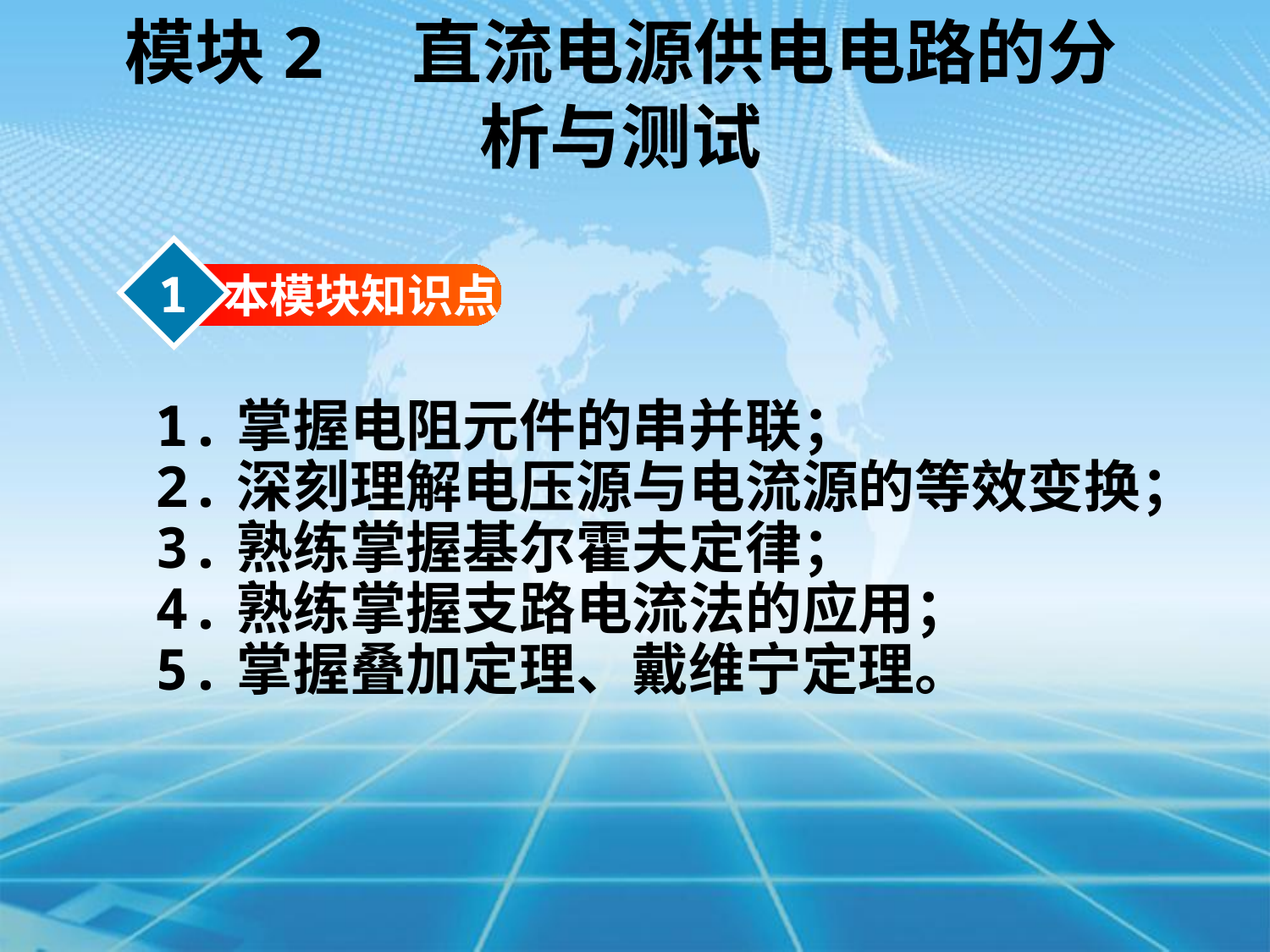

模块2　直流电源供电电路的分析与测试
1
本模块知识点

1.掌握电阻元件的串并联；
2.深刻理解电压源与电流源的等效变换；
3.熟练掌握基尔霍夫定律；
4.熟练掌握支路电流法的应用；
5.掌握叠加定理、戴维宁定理。